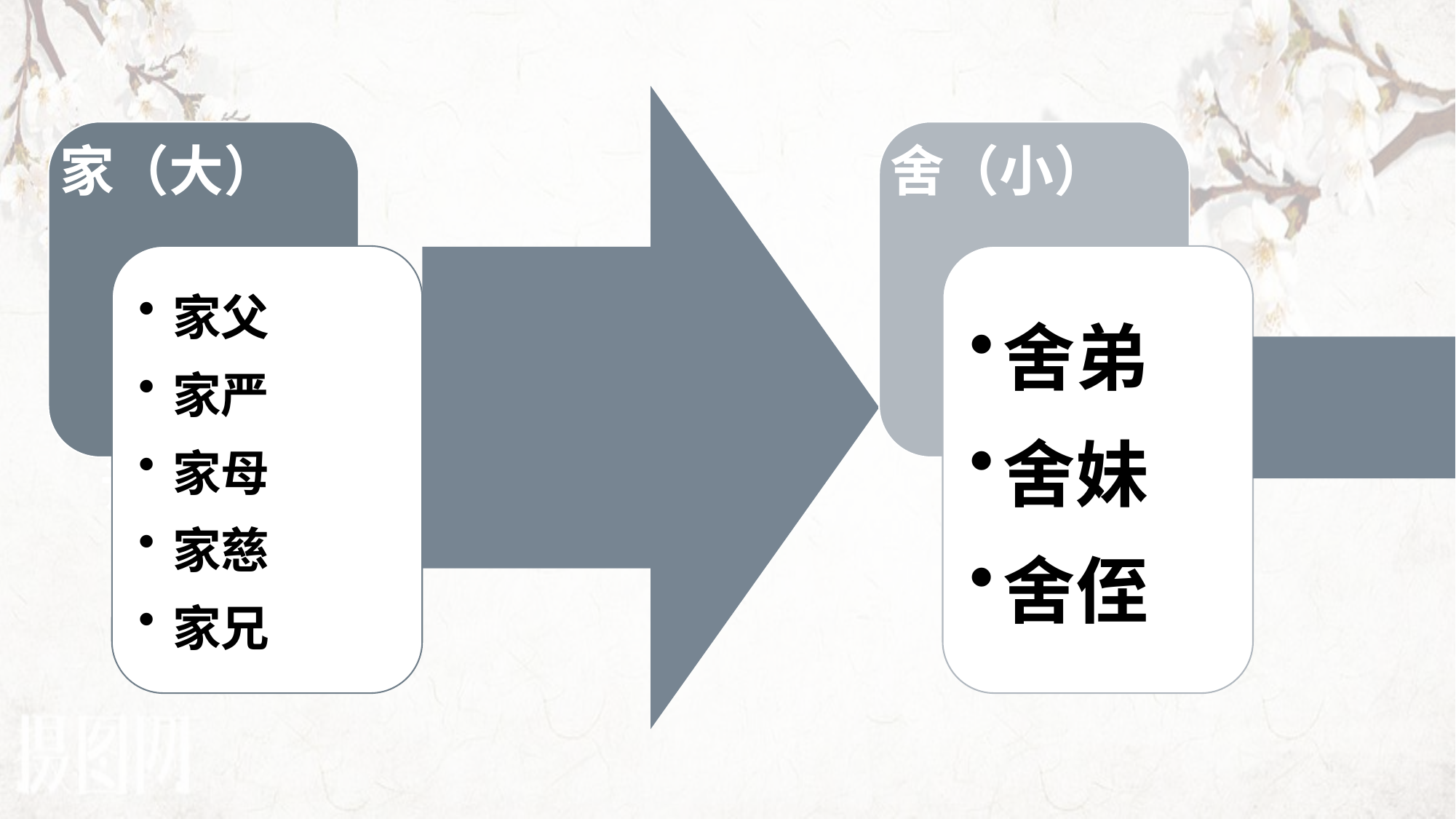

家（大）
家父
家严
家母
家慈
家兄
舍（小）
舍弟
舍妹
舍侄
一
个
口
诀